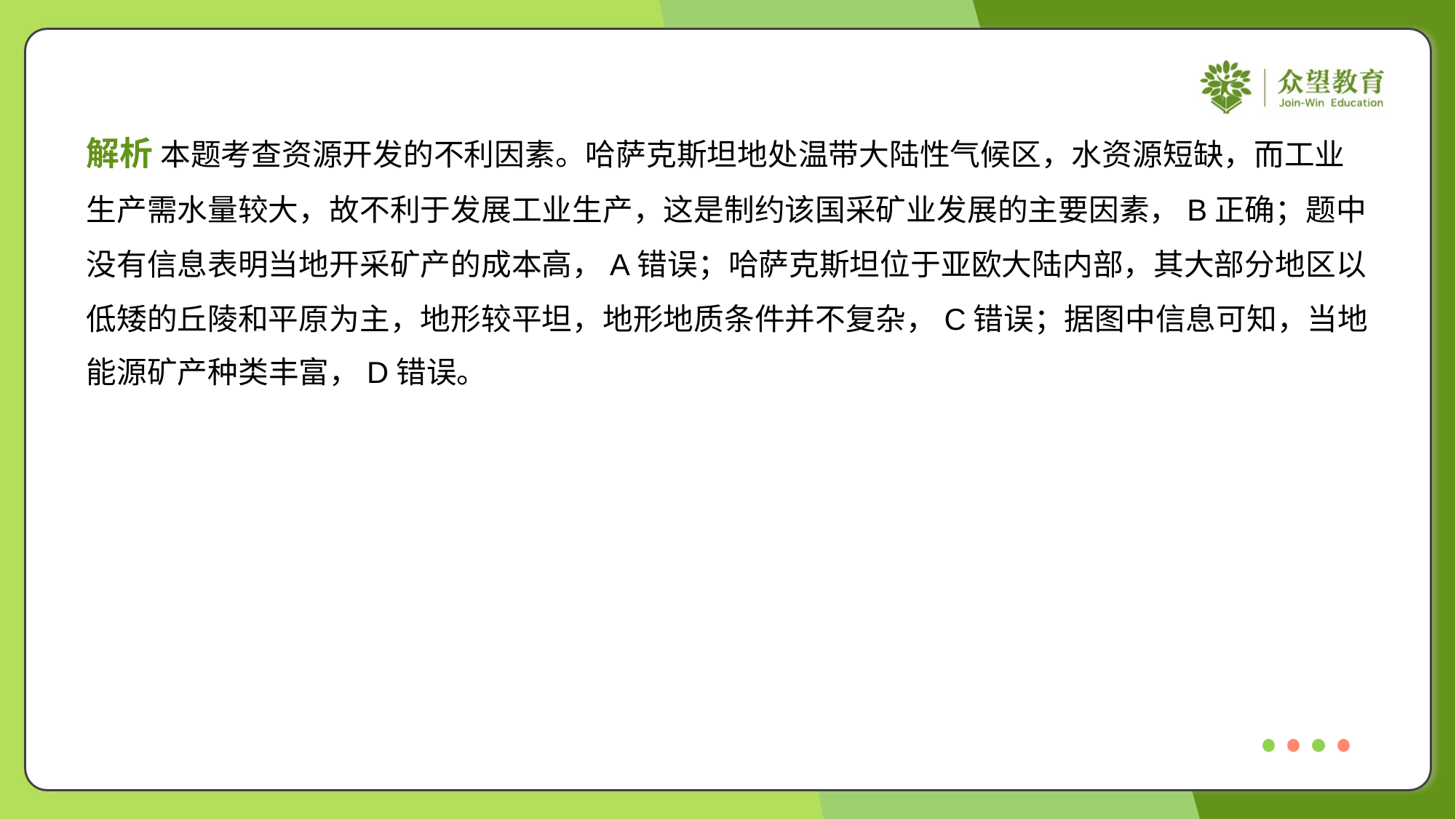

解析 本题考查资源开发的不利因素。哈萨克斯坦地处温带大陆性气候区，水资源短缺，而工业
生产需水量较大，故不利于发展工业生产，这是制约该国采矿业发展的主要因素，B正确；题中
没有信息表明当地开采矿产的成本高，A错误；哈萨克斯坦位于亚欧大陆内部，其大部分地区以
低矮的丘陵和平原为主，地形较平坦，地形地质条件并不复杂，C错误；据图中信息可知，当地
能源矿产种类丰富，D错误。